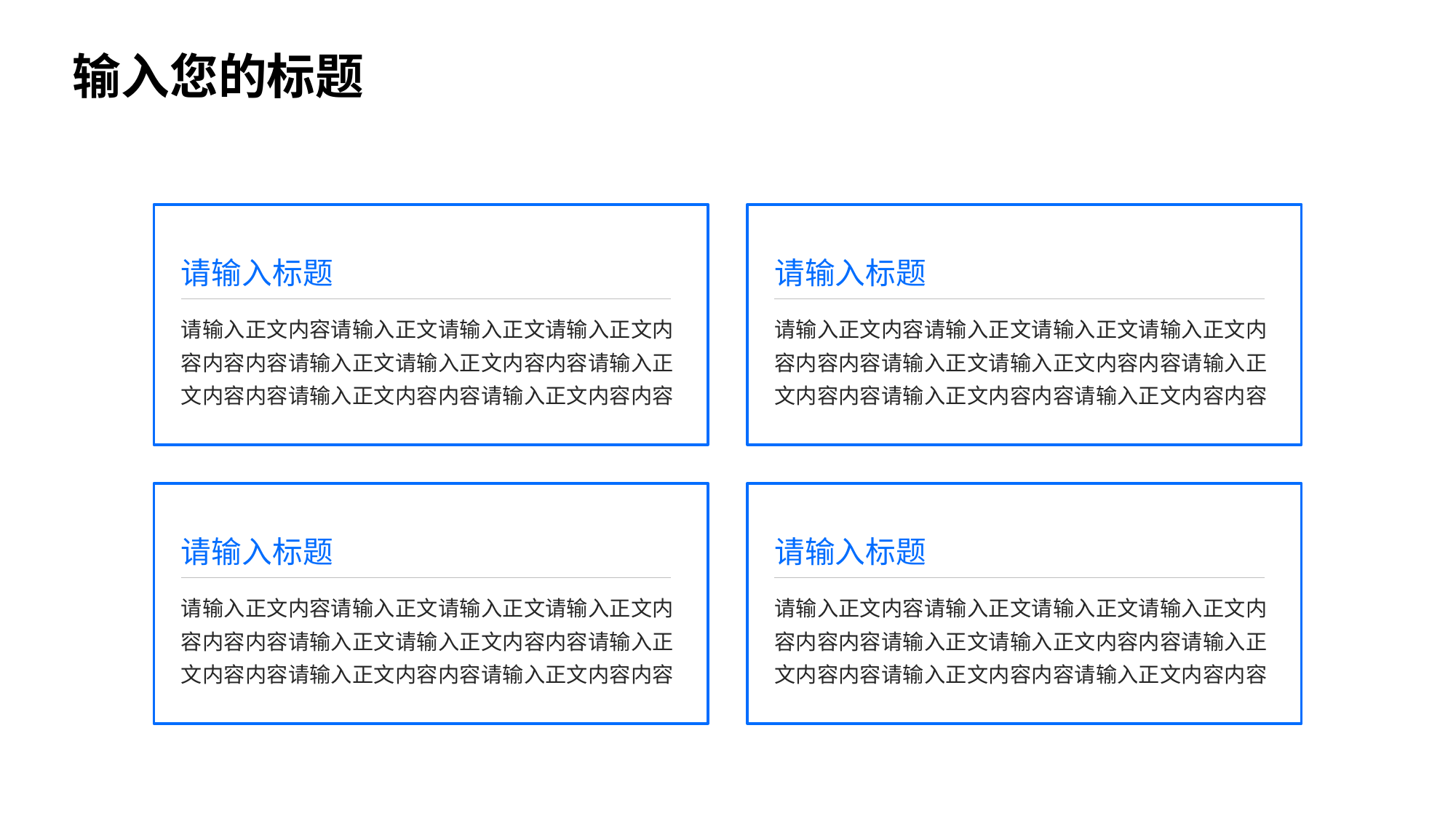

输入您的标题

请输入标题
请输入标题
请输入正文内容请输入正文请输入正文请输入正文内容内容内容请输入正文请输入正文内容内容请输入正文内容内容请输入正文内容内容请输入正文内容内容
请输入正文内容请输入正文请输入正文请输入正文内容内容内容请输入正文请输入正文内容内容请输入正文内容内容请输入正文内容内容请输入正文内容内容

请输入标题
请输入标题
请输入正文内容请输入正文请输入正文请输入正文内容内容内容请输入正文请输入正文内容内容请输入正文内容内容请输入正文内容内容请输入正文内容内容
请输入正文内容请输入正文请输入正文请输入正文内容内容内容请输入正文请输入正文内容内容请输入正文内容内容请输入正文内容内容请输入正文内容内容